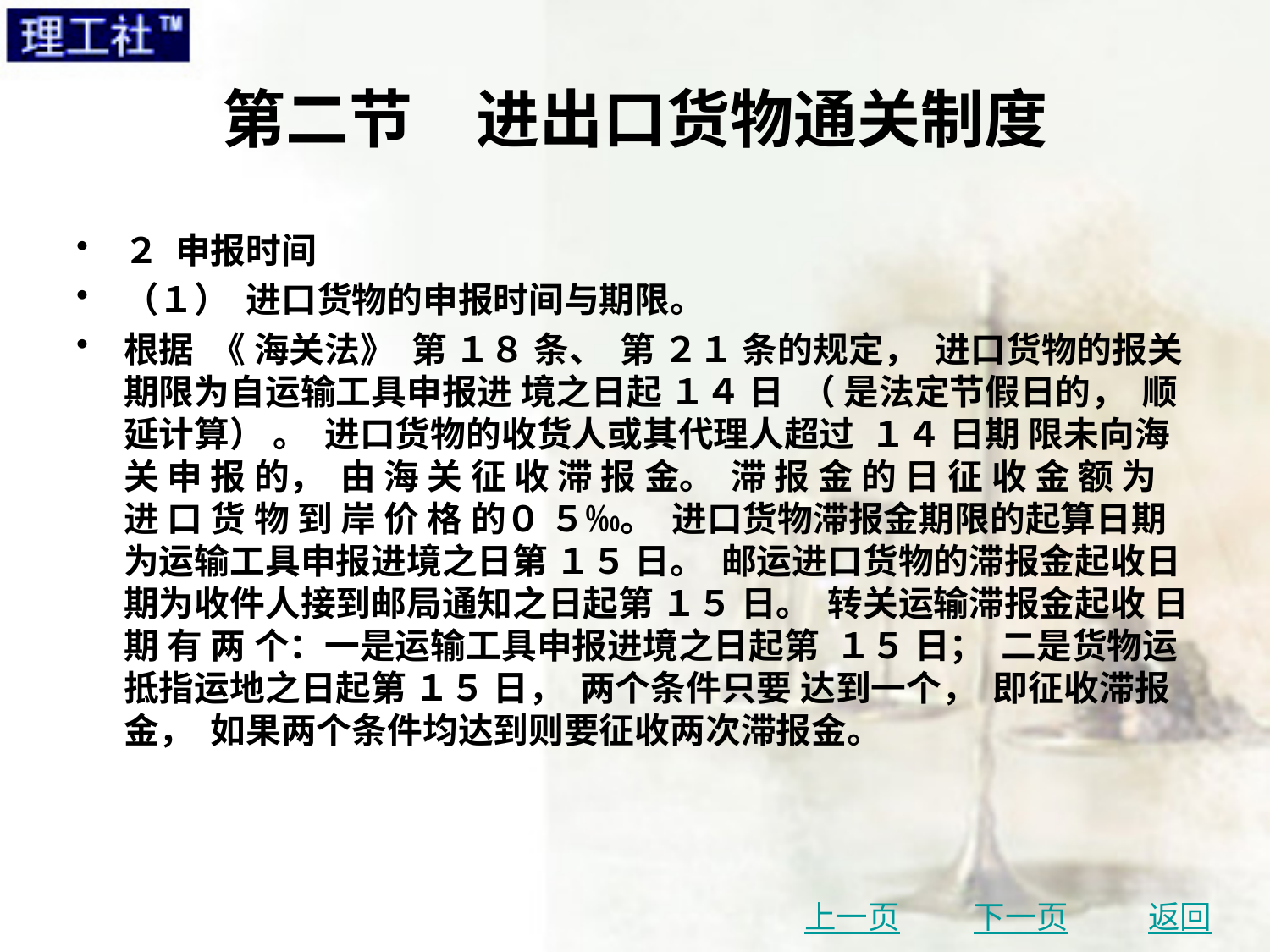

# 第二节　进出口货物通关制度
２  申报时间
（１）  进口货物的申报时间与期限。
根据  《 海关法》  第 １８ 条、  第 ２１ 条的规定，  进口货物的报关期限为自运输工具申报进 境之日起 １４ 日  （ 是法定节假日的，  顺延计算） 。  进口货物的收货人或其代理人超过  １４ 日期 限未向海 关 申 报 的，  由 海 关 征 收 滞 报 金。  滞 报 金 的 日 征 收 金 额 为 进 口 货 物 到 岸 价 格 的０ ５‰。  进口货物滞报金期限的起算日期为运输工具申报进境之日第 １５ 日。  邮运进口货物的滞报金起收日期为收件人接到邮局通知之日起第 １５ 日。  转关运输滞报金起收 日 期 有 两 个：一是运输工具申报进境之日起第  １５ 日；  二是货物运抵指运地之日起第 １５ 日，  两个条件只要 达到一个，  即征收滞报金，  如果两个条件均达到则要征收两次滞报金。

上一页
下一页
返回